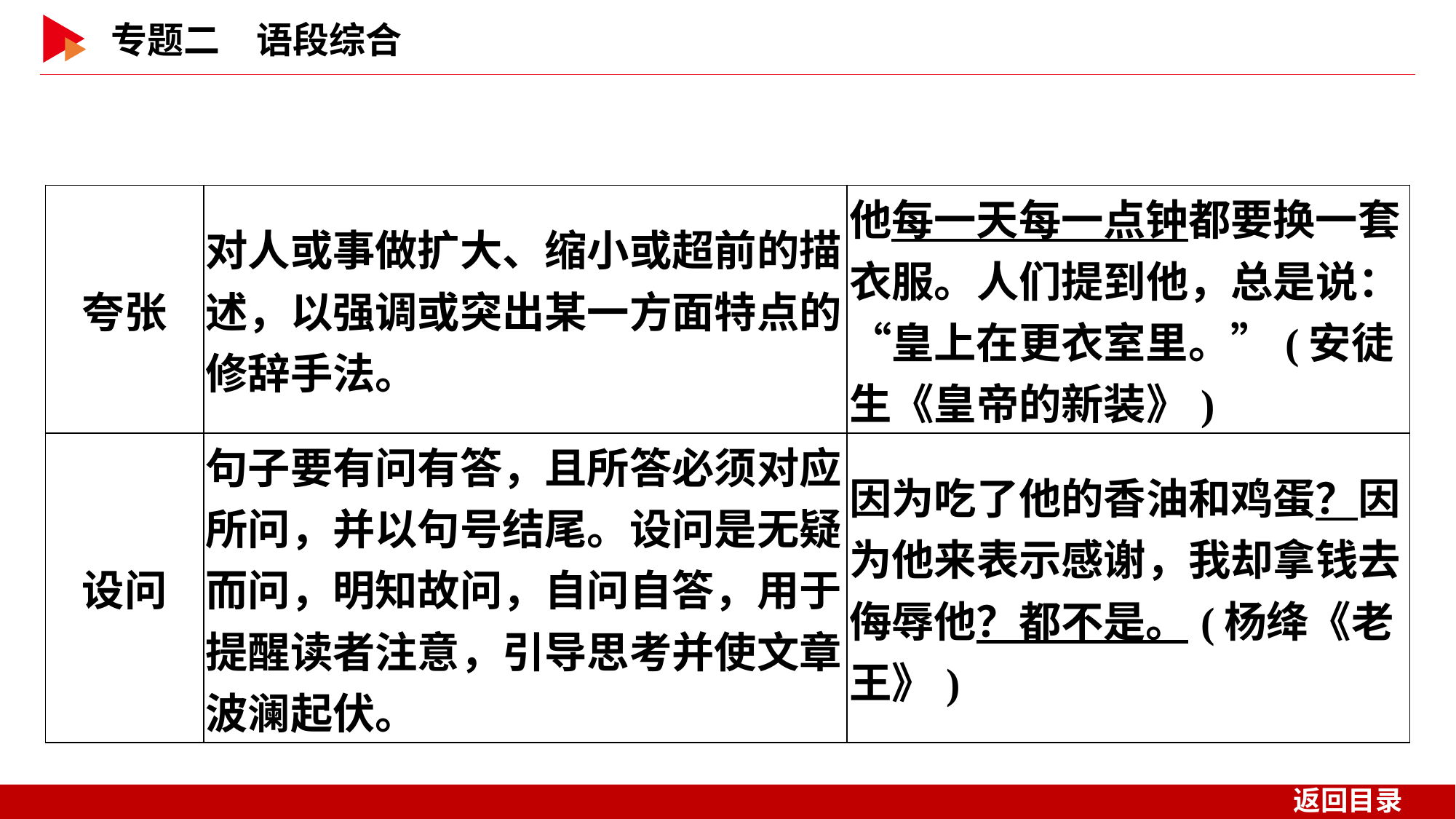

| 夸张 | 对人或事做扩大、缩小或超前的描述，以强调或突出某一方面特点的修辞手法。 | 他每一天每一点钟都要换一套衣服。人们提到他，总是说：“皇上在更衣室里。”(安徒生《皇帝的新装》) |
| --- | --- | --- |
| 设问 | 句子要有问有答，且所答必须对应所问，并以句号结尾。设问是无疑而问，明知故问，自问自答，用于提醒读者注意，引导思考并使文章波澜起伏。 | 因为吃了他的香油和鸡蛋？因为他来表示感谢，我却拿钱去侮辱他？都不是。(杨绛《老王》) |